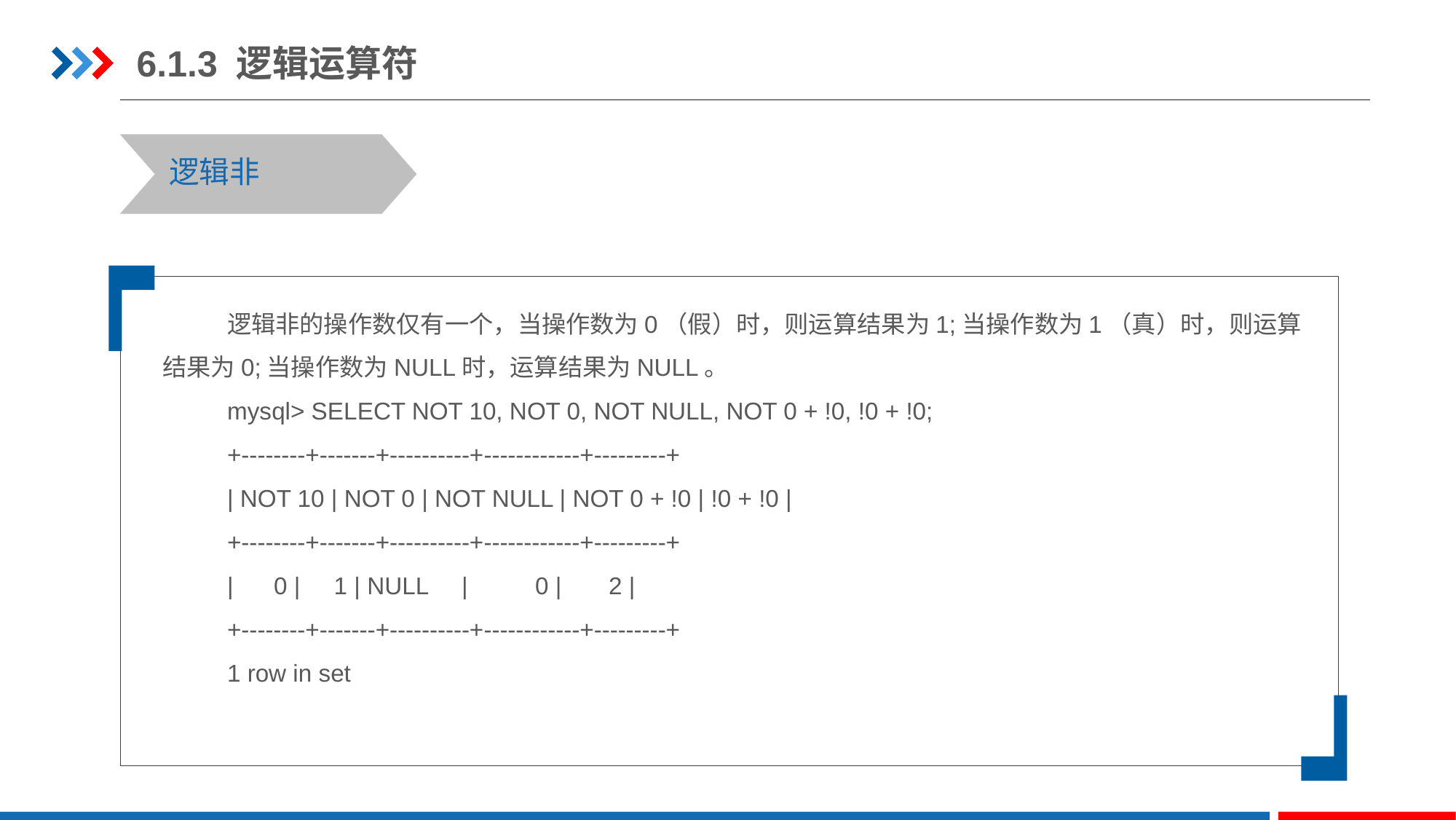

6.1.3 逻辑运算符

逻辑非

逻辑非的操作数仅有一个，当操作数为0（假）时，则运算结果为1;当操作数为1（真）时，则运算结果为0;当操作数为NULL时，运算结果为NULL。
mysql> SELECT NOT 10, NOT 0, NOT NULL, NOT 0 + !0, !0 + !0;
+--------+-------+----------+------------+---------+
| NOT 10 | NOT 0 | NOT NULL | NOT 0 + !0 | !0 + !0 |
+--------+-------+----------+------------+---------+
|      0 |     1 | NULL     |          0 |       2 |
+--------+-------+----------+------------+---------+
1 row in set